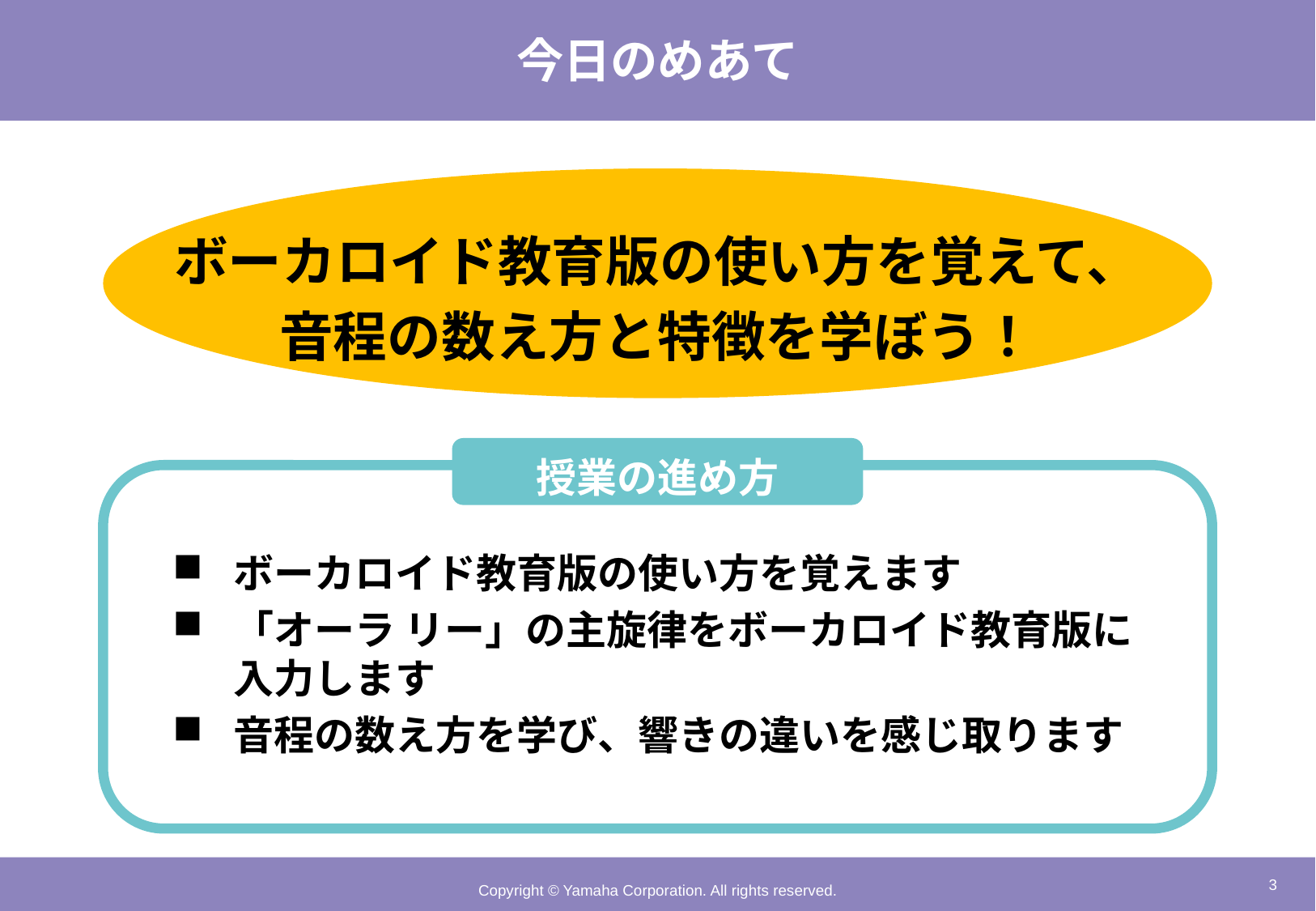

# 今日のめあて
ボーカロイド教育版の使い方を覚えて、
音程の数え方と特徴を学ぼう！
授業の進め方
ボーカロイド教育版の使い方を覚えます
「オーラ リー」の主旋律をボーカロイド教育版に入力します
音程の数え方を学び、響きの違いを感じ取ります

3